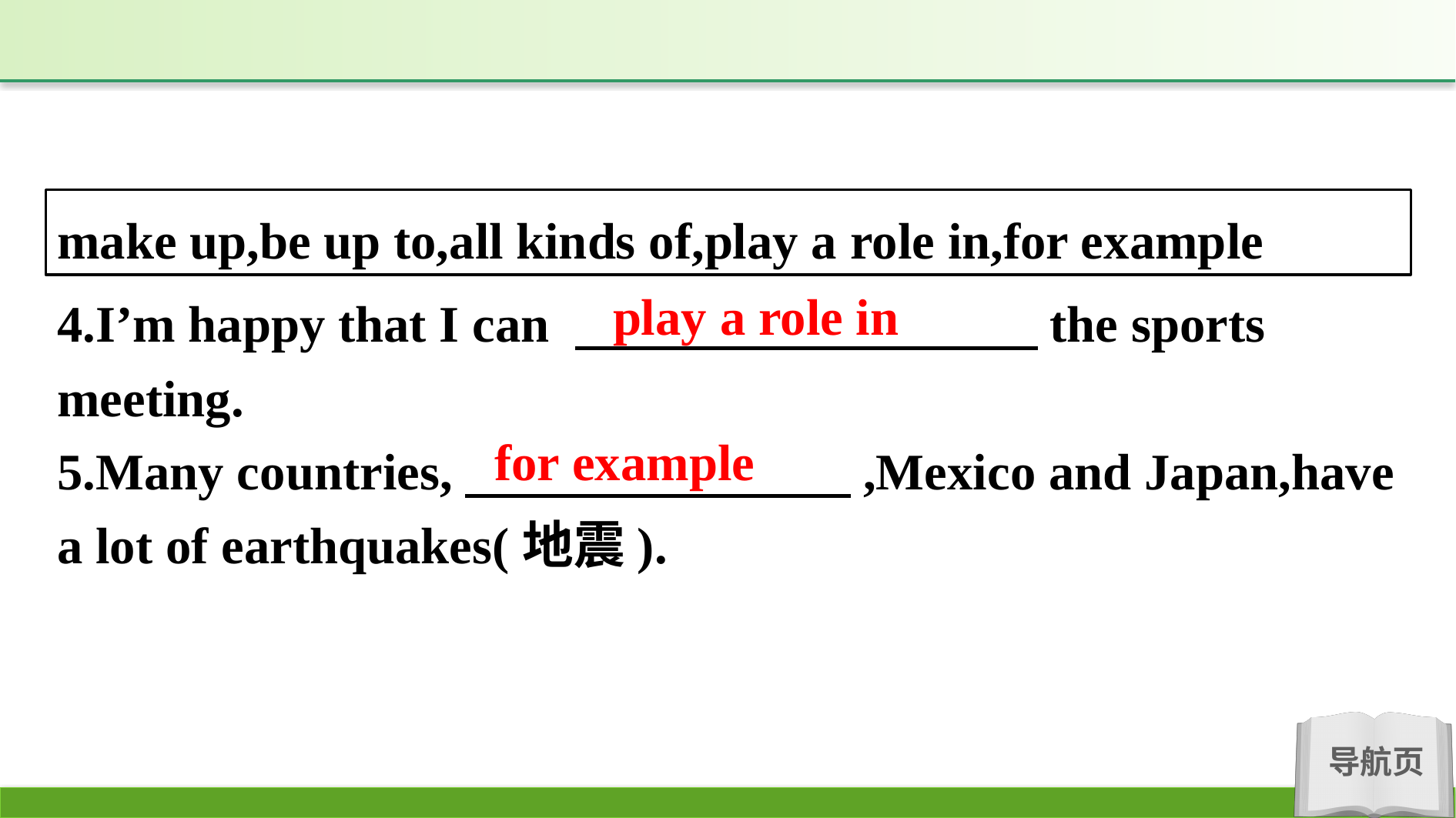

make up,be up to,all kinds of,play a role in,for example
play a role in
4.I’m happy that I can 　　　　　　　　　the sports meeting.
5.Many countries,　　　　　　　 ,Mexico and Japan,have a lot of earthquakes(地震).
for example